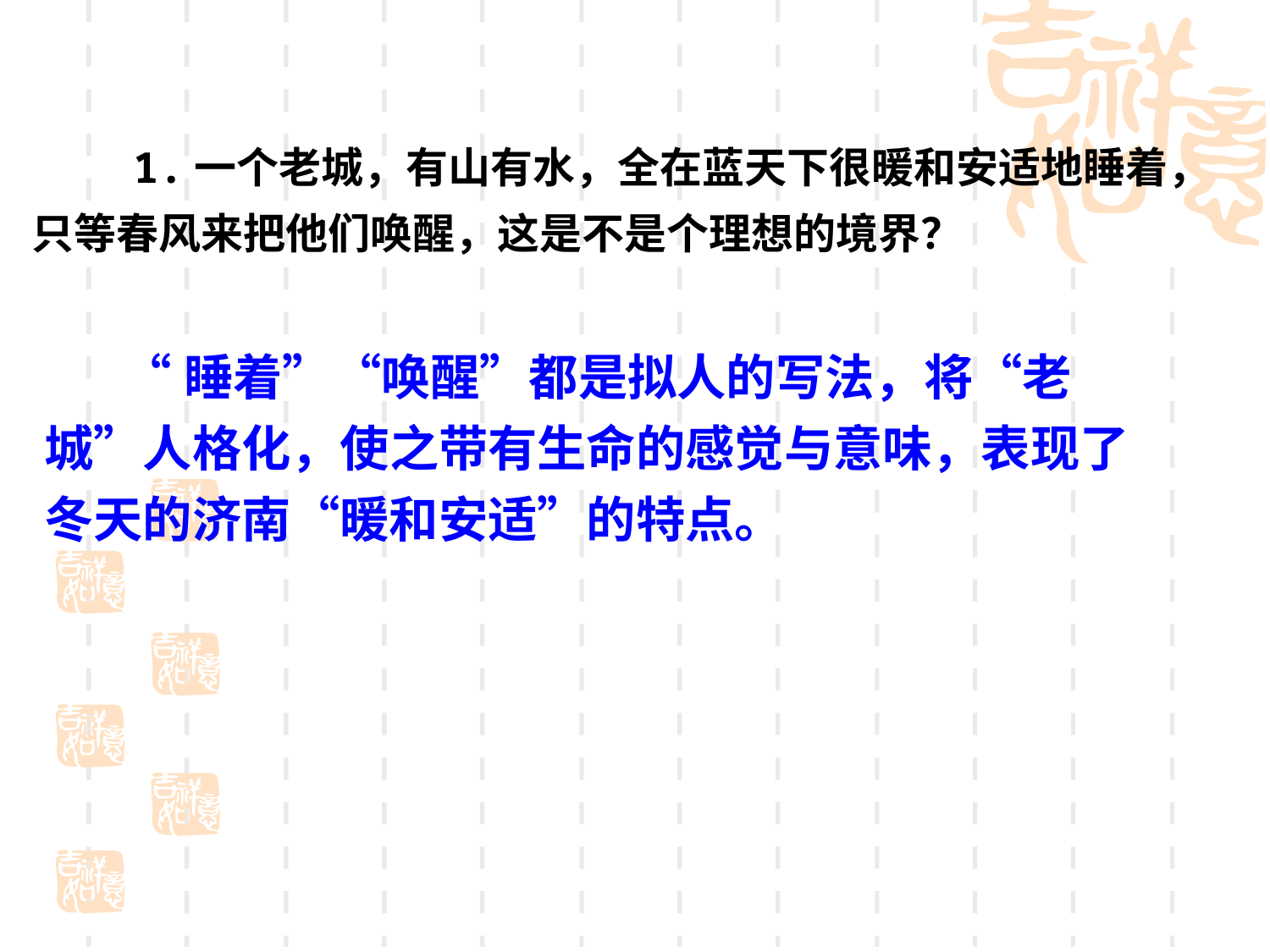

1.一个老城，有山有水，全在蓝天下很暖和安适地睡着，只等春风来把他们唤醒，这是不是个理想的境界？

       “睡着”“唤醒”都是拟人的写法，将“老城”人格化，使之带有生命的感觉与意味，表现了冬天的济南“暖和安适”的特点。